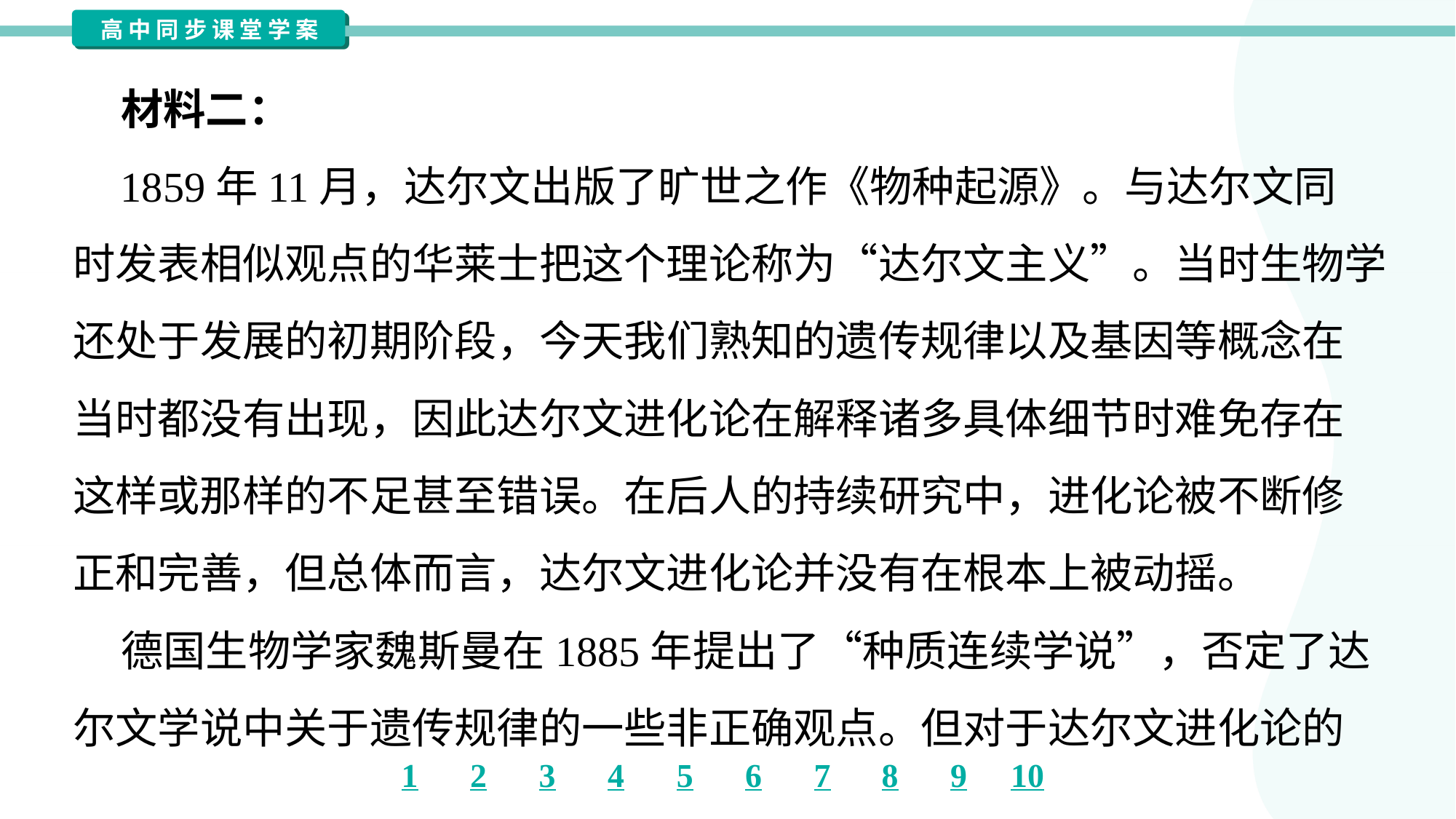

材料二：
    1859年11月，达尔文出版了旷世之作《物种起源》。与达尔文同
时发表相似观点的华莱士把这个理论称为“达尔文主义”。当时生物学
还处于发展的初期阶段，今天我们熟知的遗传规律以及基因等概念在
当时都没有出现，因此达尔文进化论在解释诸多具体细节时难免存在
这样或那样的不足甚至错误。在后人的持续研究中，进化论被不断修
正和完善，但总体而言，达尔文进化论并没有在根本上被动摇。
    德国生物学家魏斯曼在1885年提出了“种质连续学说”，否定了达
尔文学说中关于遗传规律的一些非正确观点。但对于达尔文进化论的